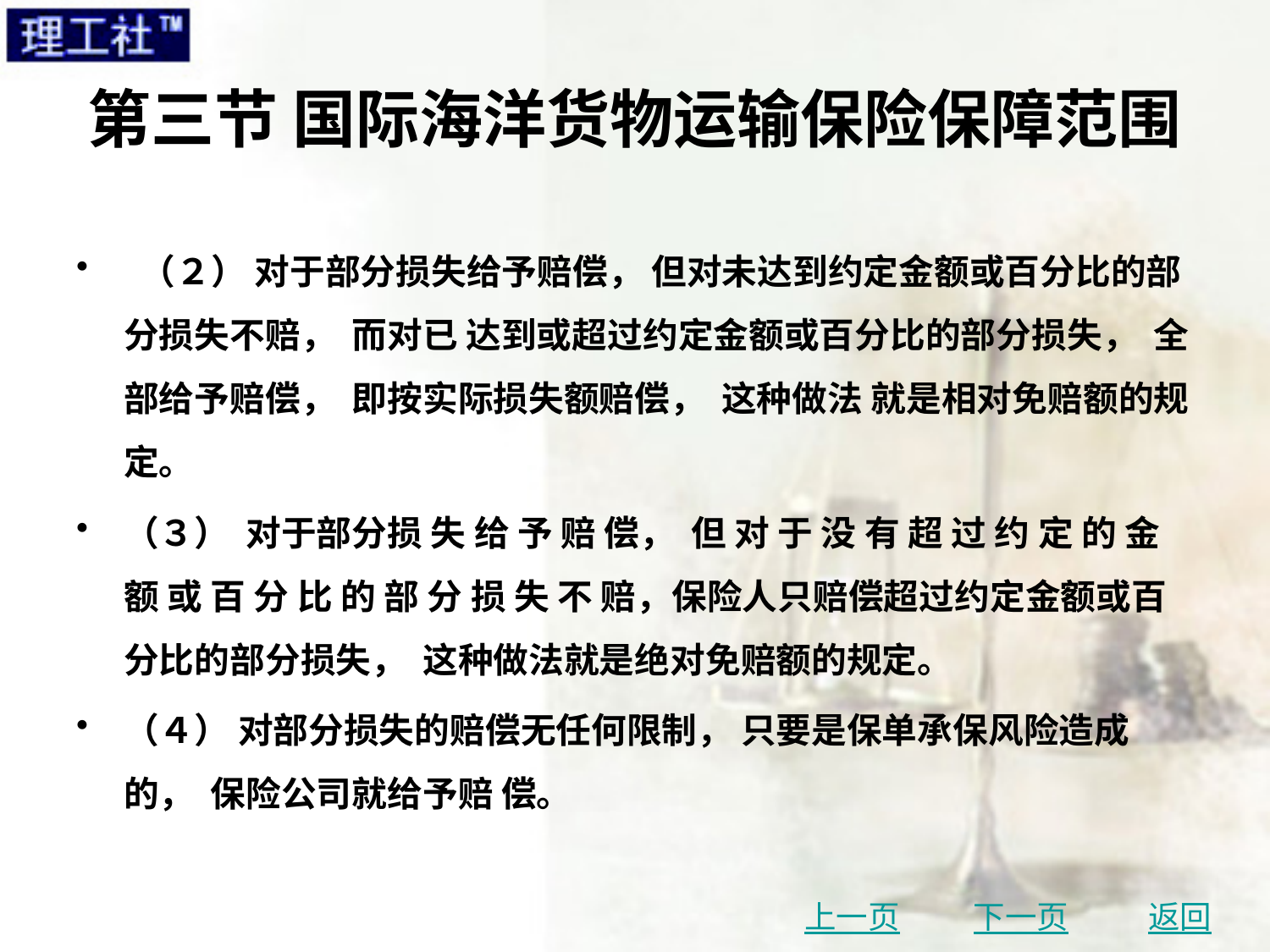

# 第三节 国际海洋货物运输保险保障范围
 （２） 对于部分损失给予赔偿， 但对未达到约定金额或百分比的部分损失不赔，  而对已 达到或超过约定金额或百分比的部分损失，  全部给予赔偿，  即按实际损失额赔偿，  这种做法 就是相对免赔额的规定。
（３）  对于部分损 失 给 予 赔 偿，  但 对 于 没 有 超 过 约 定 的 金 额 或 百 分 比 的 部 分 损 失 不 赔，保险人只赔偿超过约定金额或百分比的部分损失，  这种做法就是绝对免赔额的规定。
（４） 对部分损失的赔偿无任何限制， 只要是保单承保风险造成的，  保险公司就给予赔 偿。
上一页
下一页
返回